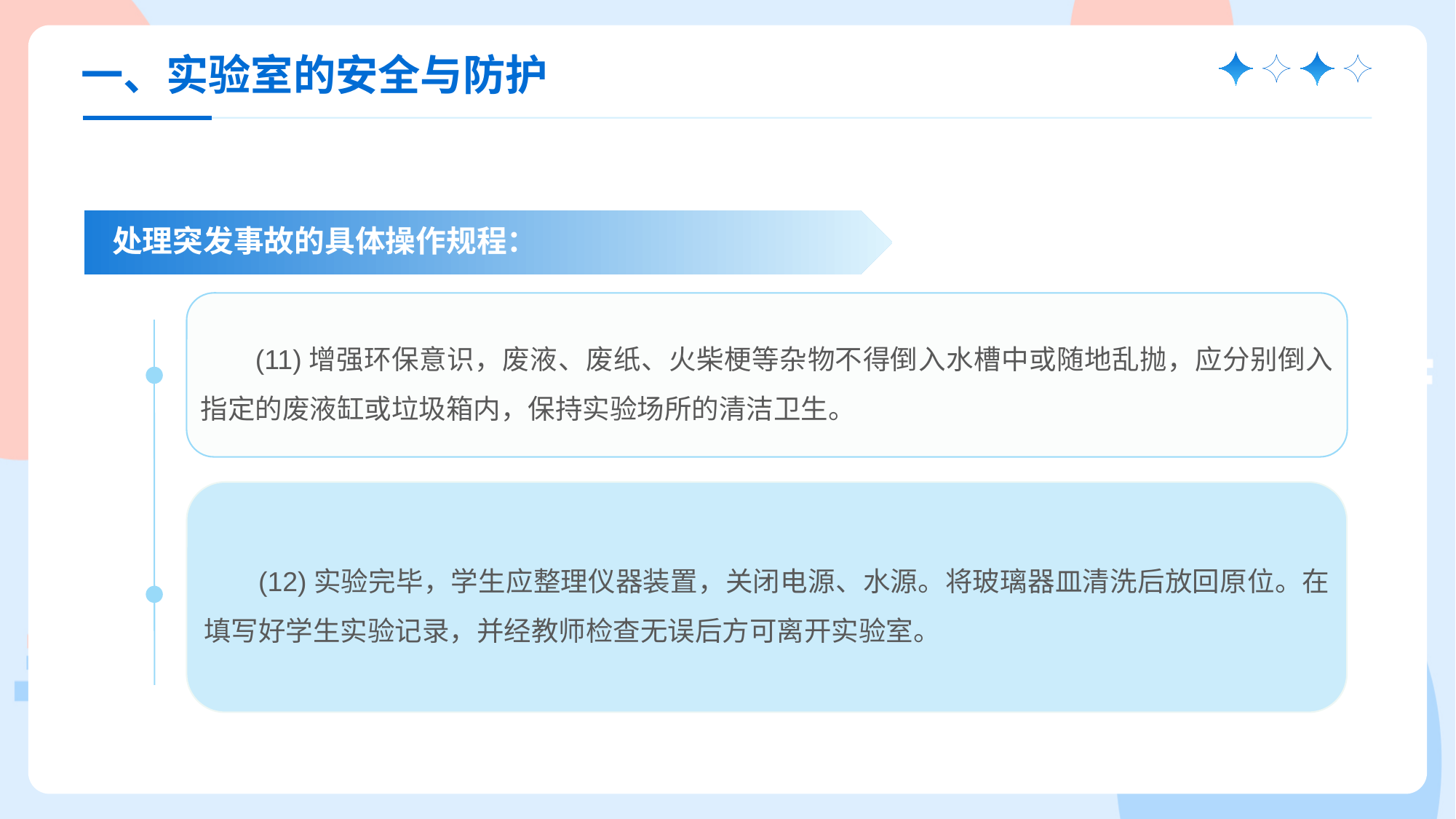

一、实验室的安全与防护
处理突发事故的具体操作规程：
(11)增强环保意识，废液、废纸、火柴梗等杂物不得倒入水槽中或随地乱抛，应分别倒入指定的废液缸或垃圾箱内，保持实验场所的清洁卫生。

(12)实验完毕，学生应整理仪器装置，关闭电源、水源。将玻璃器皿清洗后放回原位。在填写好学生实验记录，并经教师检查无误后方可离开实验室。